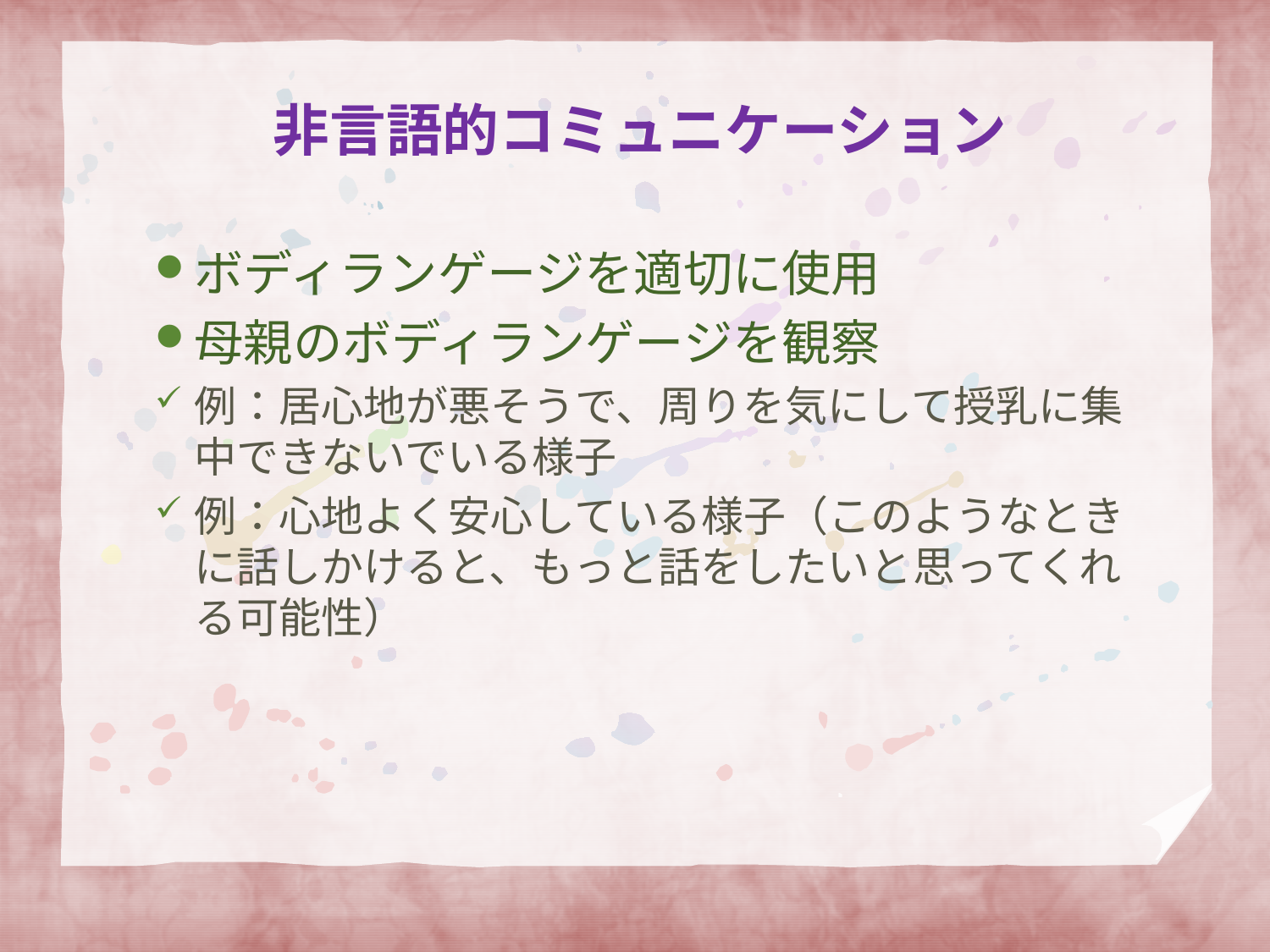

# 非言語的コミュニケーション
ボディランゲージを適切に使用
母親のボディランゲージを観察
例：居心地が悪そうで、周りを気にして授乳に集中できないでいる様子
例：心地よく安心している様子（このようなときに話しかけると、もっと話をしたいと思ってくれる可能性）

12